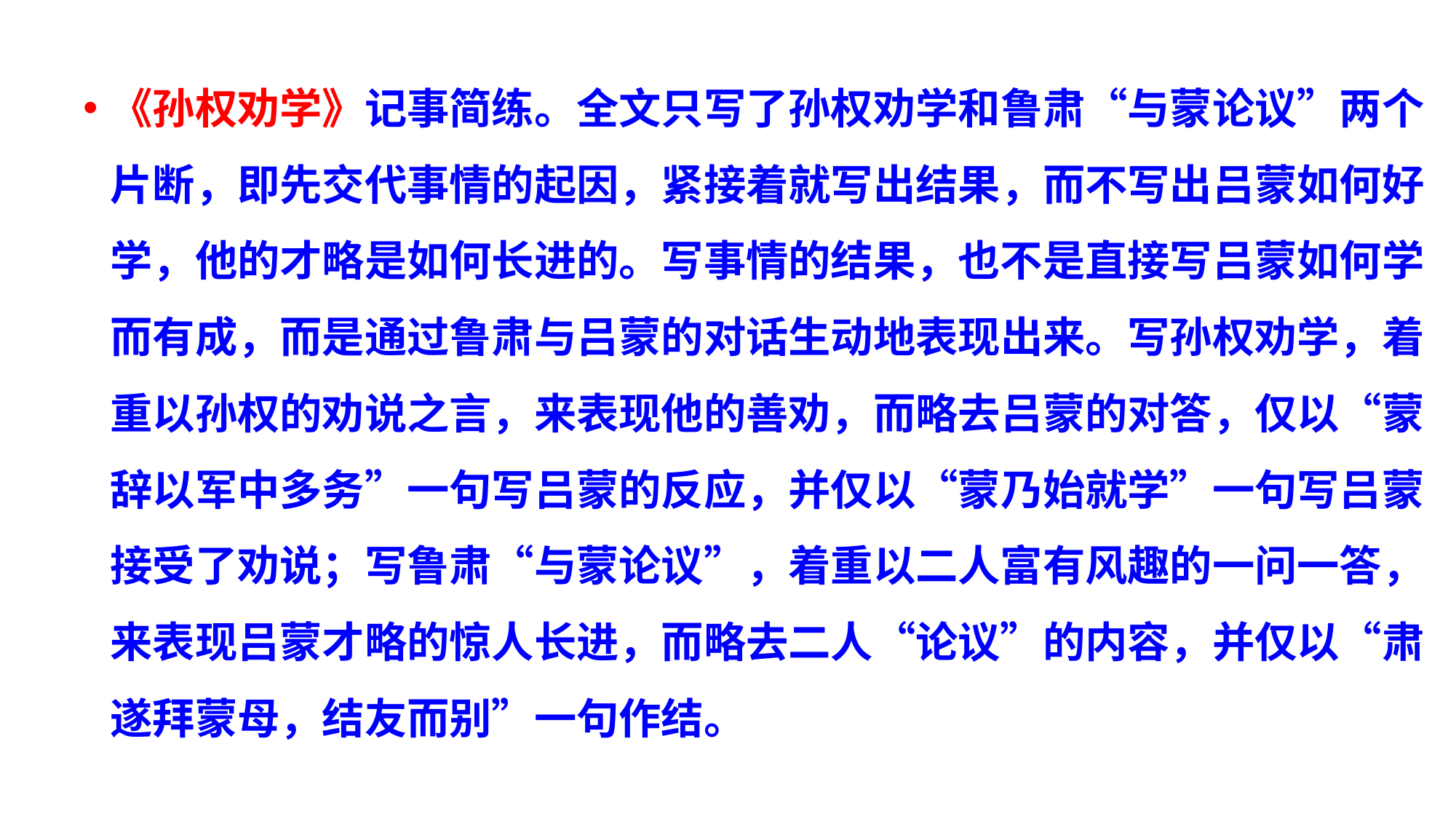

《孙权劝学》记事简练。全文只写了孙权劝学和鲁肃“与蒙论议”两个片断，即先交代事情的起因，紧接着就写出结果，而不写出吕蒙如何好学，他的才略是如何长进的。写事情的结果，也不是直接写吕蒙如何学而有成，而是通过鲁肃与吕蒙的对话生动地表现出来。写孙权劝学，着重以孙权的劝说之言，来表现他的善劝，而略去吕蒙的对答，仅以“蒙辞以军中多务”一句写吕蒙的反应，并仅以“蒙乃始就学”一句写吕蒙接受了劝说；写鲁肃“与蒙论议”，着重以二人富有风趣的一问一答，来表现吕蒙才略的惊人长进，而略去二人“论议”的内容，并仅以“肃遂拜蒙母，结友而别”一句作结。